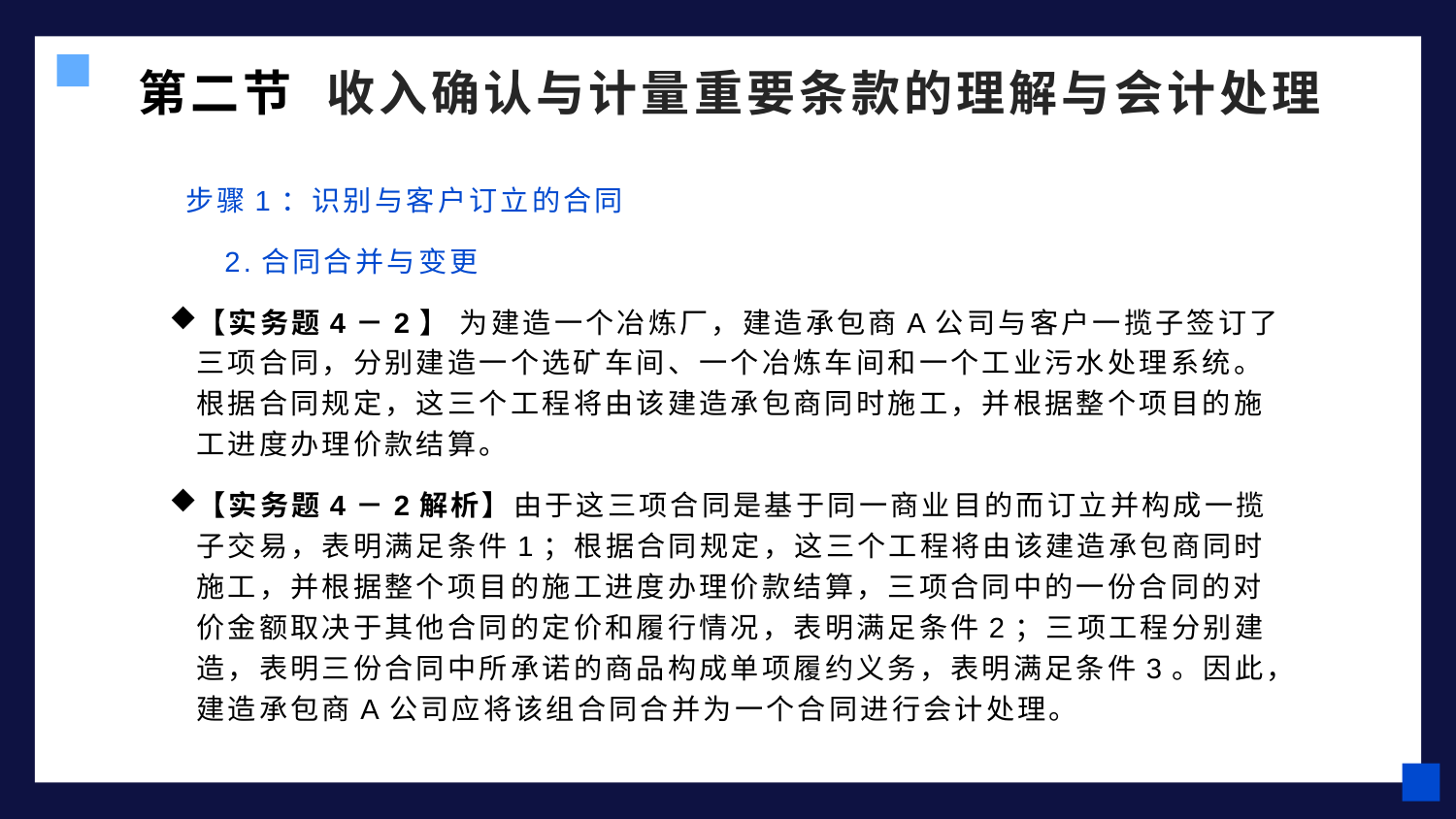

第二节  收入确认与计量重要条款的理解与会计处理
 步骤1：识别与客户订立的合同
     2.合同合并与变更
【实务题4－2】 为建造一个冶炼厂，建造承包商A公司与客户一揽子签订了三项合同，分别建造一个选矿车间、一个冶炼车间和一个工业污水处理系统。根据合同规定，这三个工程将由该建造承包商同时施工，并根据整个项目的施工进度办理价款结算。
【实务题4－2解析】由于这三项合同是基于同一商业目的而订立并构成一揽子交易，表明满足条件1；根据合同规定，这三个工程将由该建造承包商同时施工，并根据整个项目的施工进度办理价款结算，三项合同中的一份合同的对价金额取决于其他合同的定价和履行情况，表明满足条件2；三项工程分别建造，表明三份合同中所承诺的商品构成单项履约义务，表明满足条件3。因此，建造承包商A公司应将该组合同合并为一个合同进行会计处理。